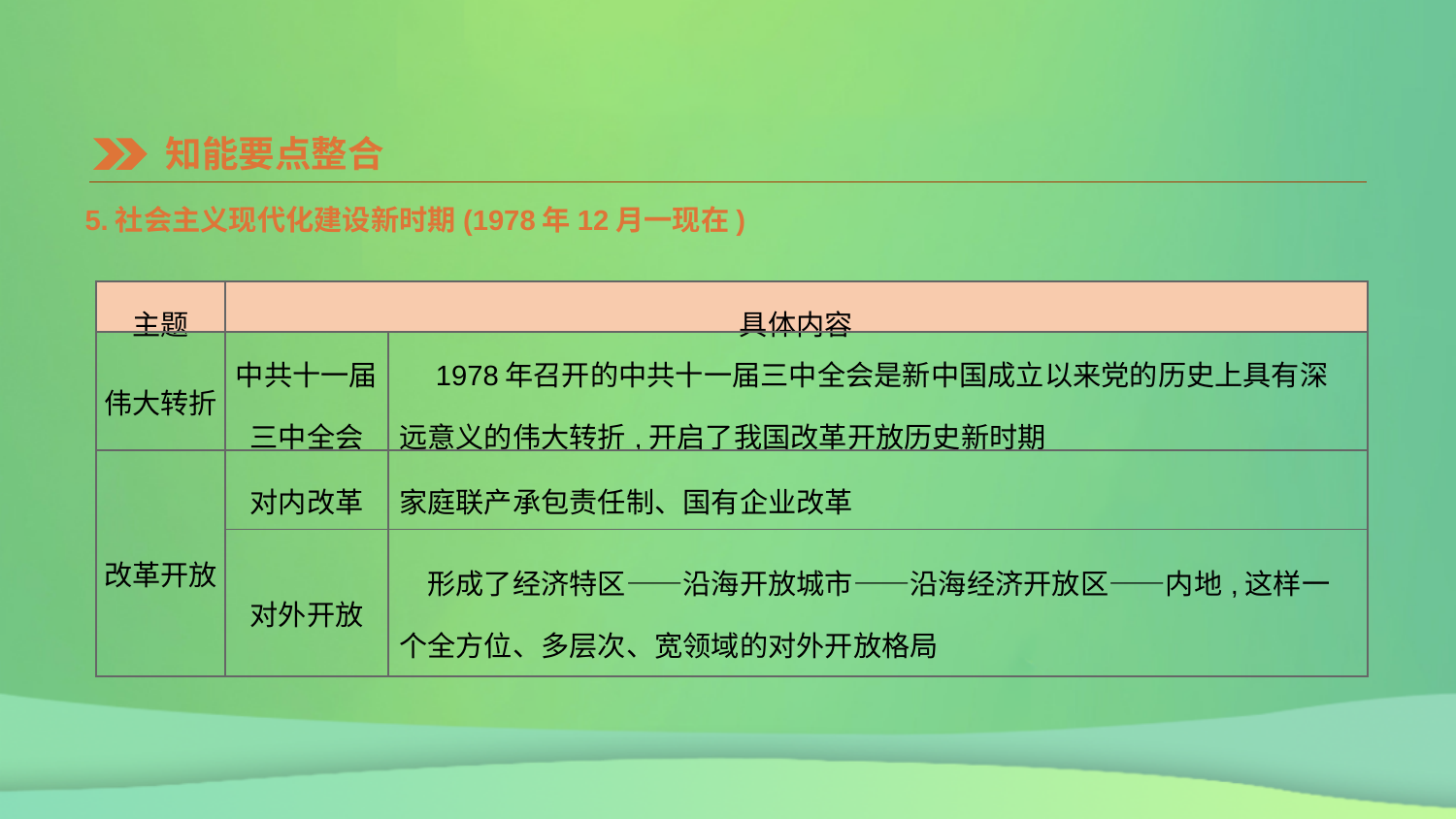

知能要点整合

5.社会主义现代化建设新时期(1978年12月一现在)
| 主题 | 具体内容 |  |
| --- | --- | --- |
| 伟大转折 | 中共十一届三中全会 | 1978年召开的中共十一届三中全会是新中国成立以来党的历史上具有深远意义的伟大转折,开启了我国改革开放历史新时期 |
| 改革开放 | 对内改革 | 家庭联产承包责任制、国有企业改革 |
|  | 对外开放 | 形成了经济特区——沿海开放城市——沿海经济开放区——内地,这样一个全方位、多层次、宽领域的对外开放格局 |